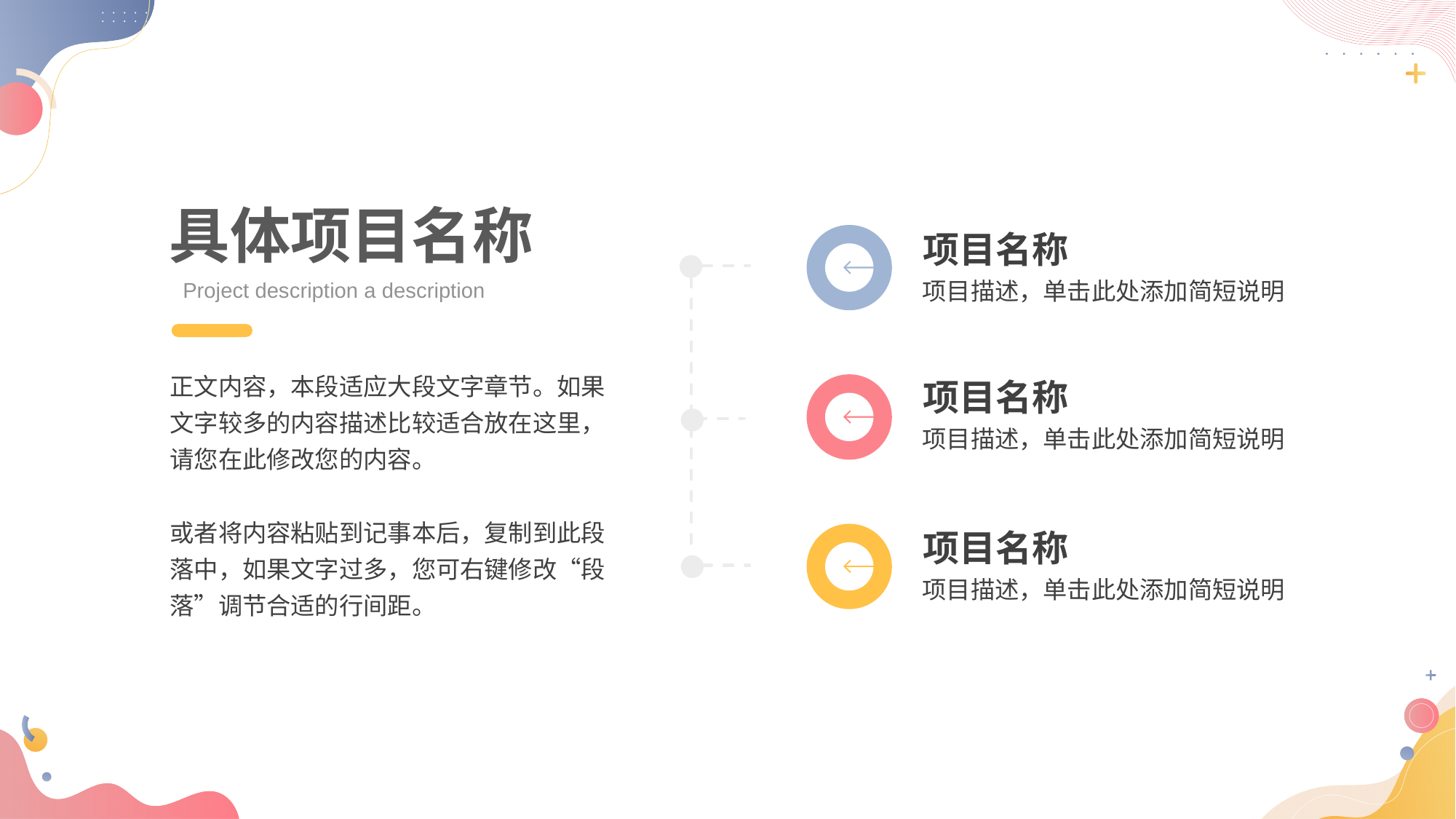

具体项目名称
Project description a description

正文内容，本段适应大段文字章节。如果文字较多的内容描述比较适合放在这里，请您在此修改您的内容。

或者将内容粘贴到记事本后，复制到此段落中，如果文字过多，您可右键修改“段落”调节合适的行间距。
项目名称

项目描述，单击此处添加简短说明

项目名称

项目描述，单击此处添加简短说明
项目名称

项目描述，单击此处添加简短说明